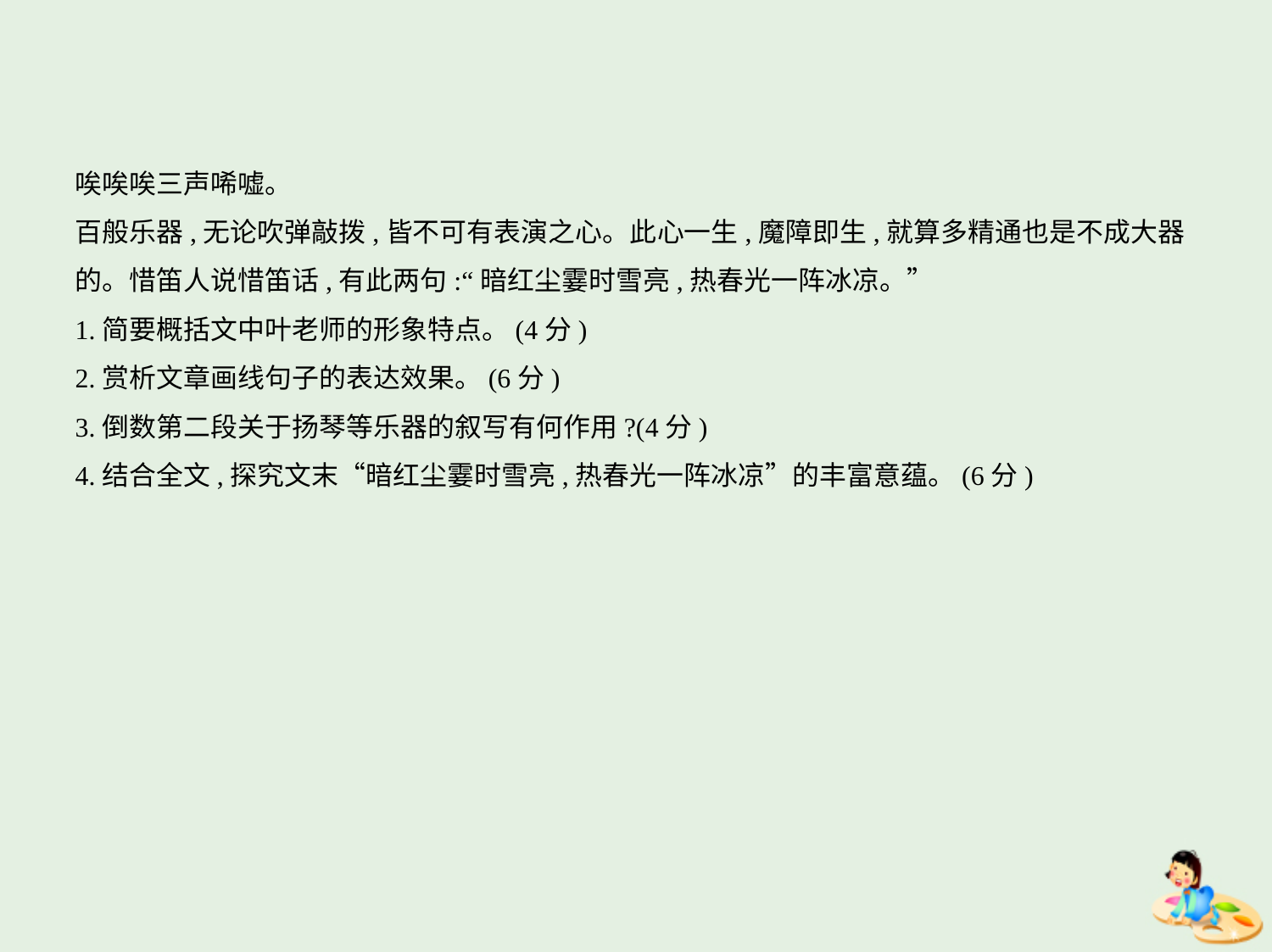

唉唉唉三声唏嘘。
百般乐器,无论吹弹敲拨,皆不可有表演之心。此心一生,魔障即生,就算多精通也是不成大器
的。惜笛人说惜笛话,有此两句:“暗红尘霎时雪亮,热春光一阵冰凉。”
1.简要概括文中叶老师的形象特点。(4分)
2.赏析文章画线句子的表达效果。(6分)
3.倒数第二段关于扬琴等乐器的叙写有何作用?(4分)
4.结合全文,探究文末“暗红尘霎时雪亮,热春光一阵冰凉”的丰富意蕴。(6分)